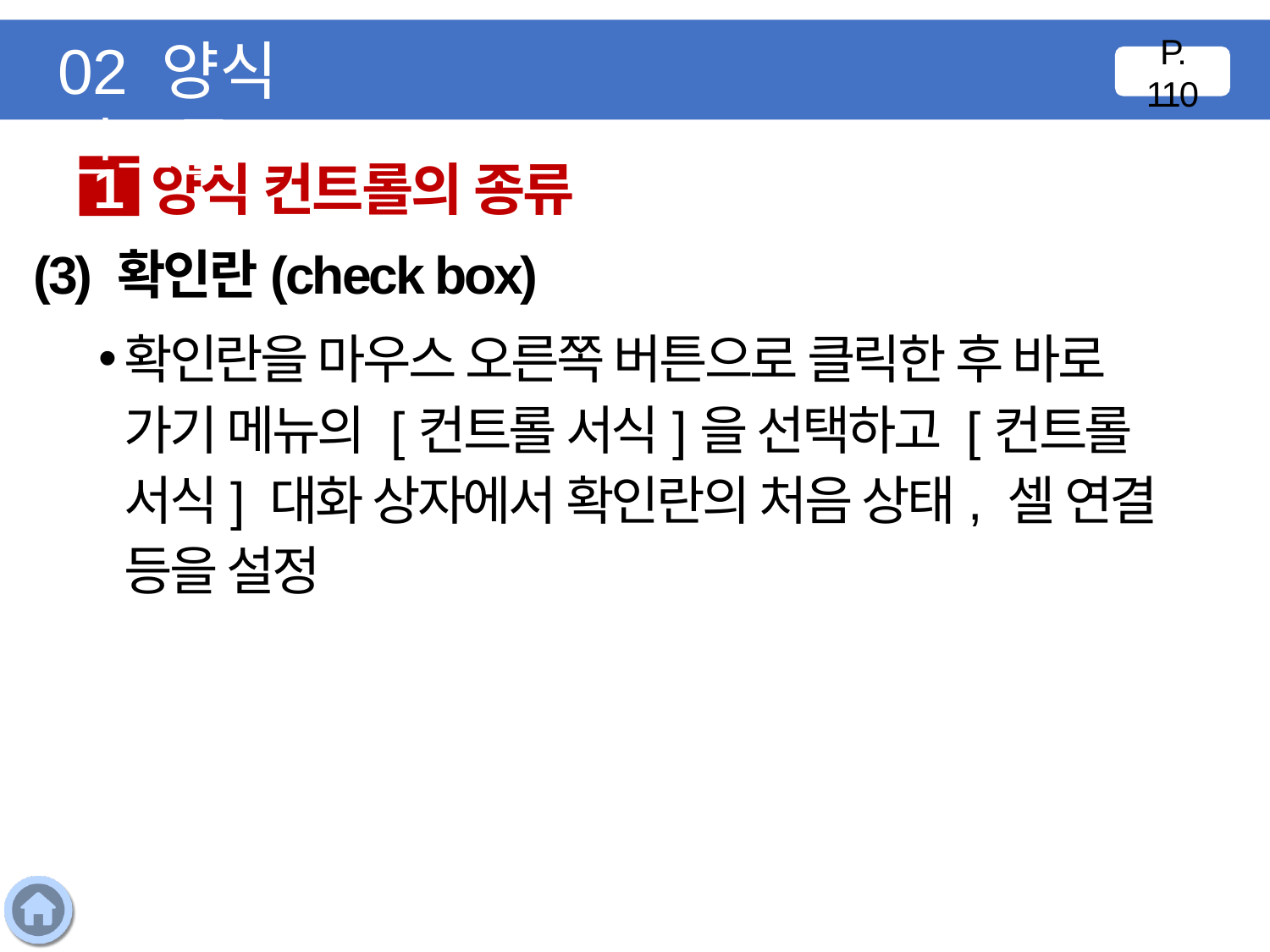

02 양식 컨트롤
P. 110
양식 컨트롤의 종류
1
(3) 확인란(check box)
확인란을 마우스 오른쪽 버튼으로 클릭한 후 바로 가기 메뉴의 [컨트롤 서식]을 선택하고 [컨트롤 서식] 대화 상자에서 확인란의 처음 상태, 셀 연결 등을 설정